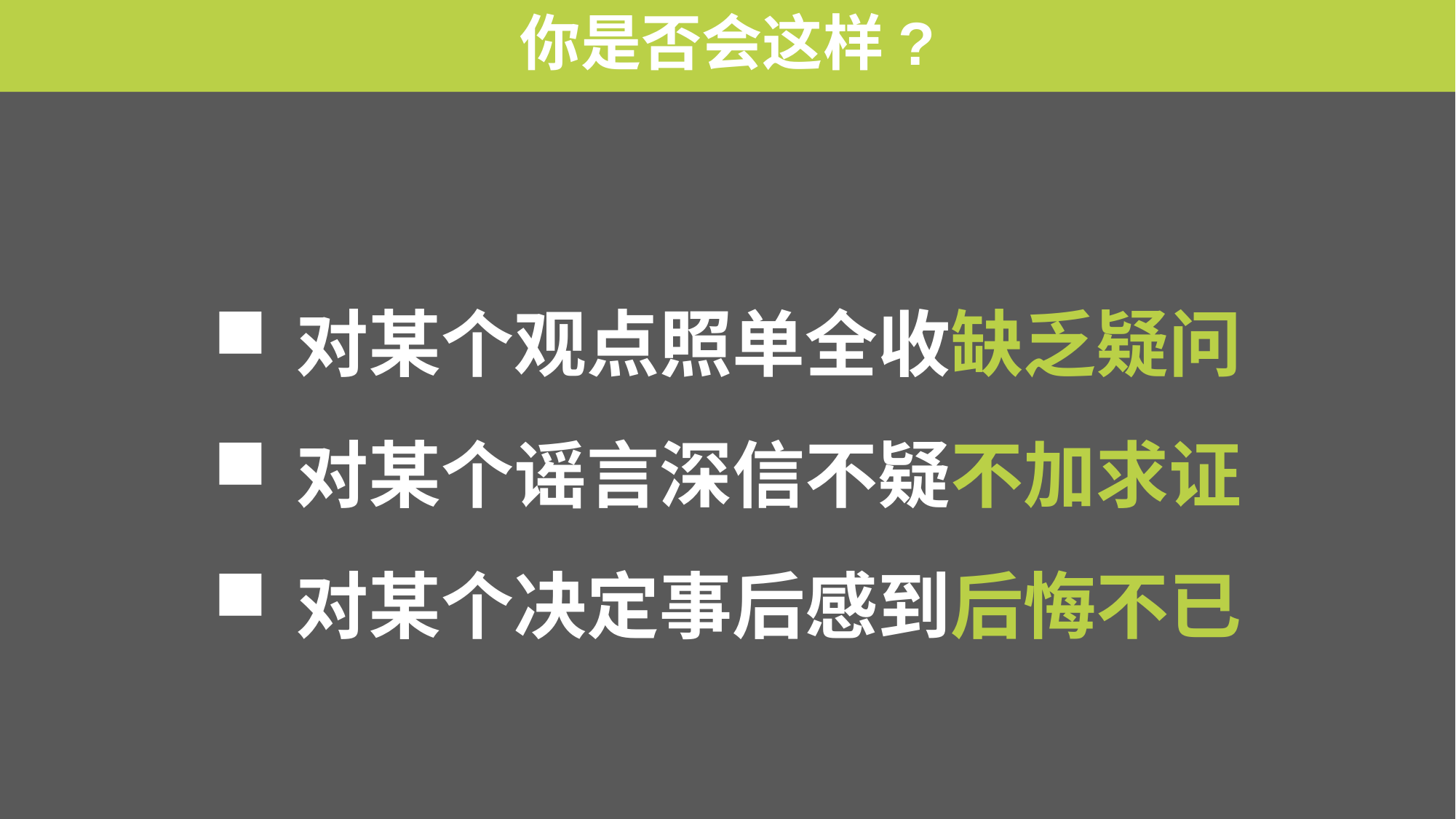

# 你是否会这样?
对某个观点照单全收缺乏疑问
对某个谣言深信不疑不加求证
对某个决定事后感到后悔不已